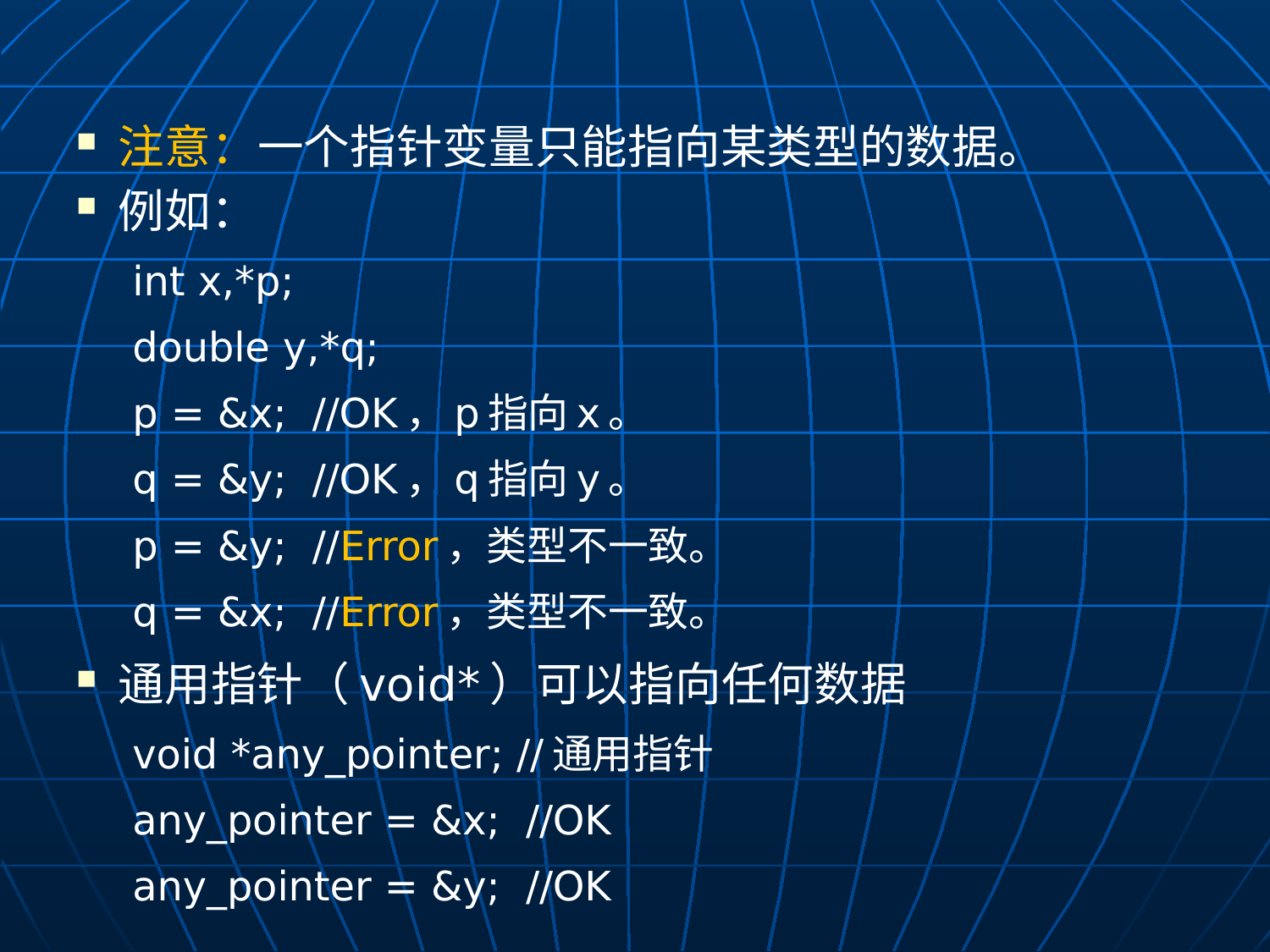

注意：一个指针变量只能指向某类型的数据。
例如：
int x,*p;
double y,*q;
p = &x;  //OK，p指向x。
q = &y;  //OK，q指向y。
p = &y;  //Error，类型不一致。
q = &x;  //Error，类型不一致。
通用指针（void*）可以指向任何数据
void *any_pointer; //通用指针
any_pointer = &x;  //OK
any_pointer = &y;  //OK